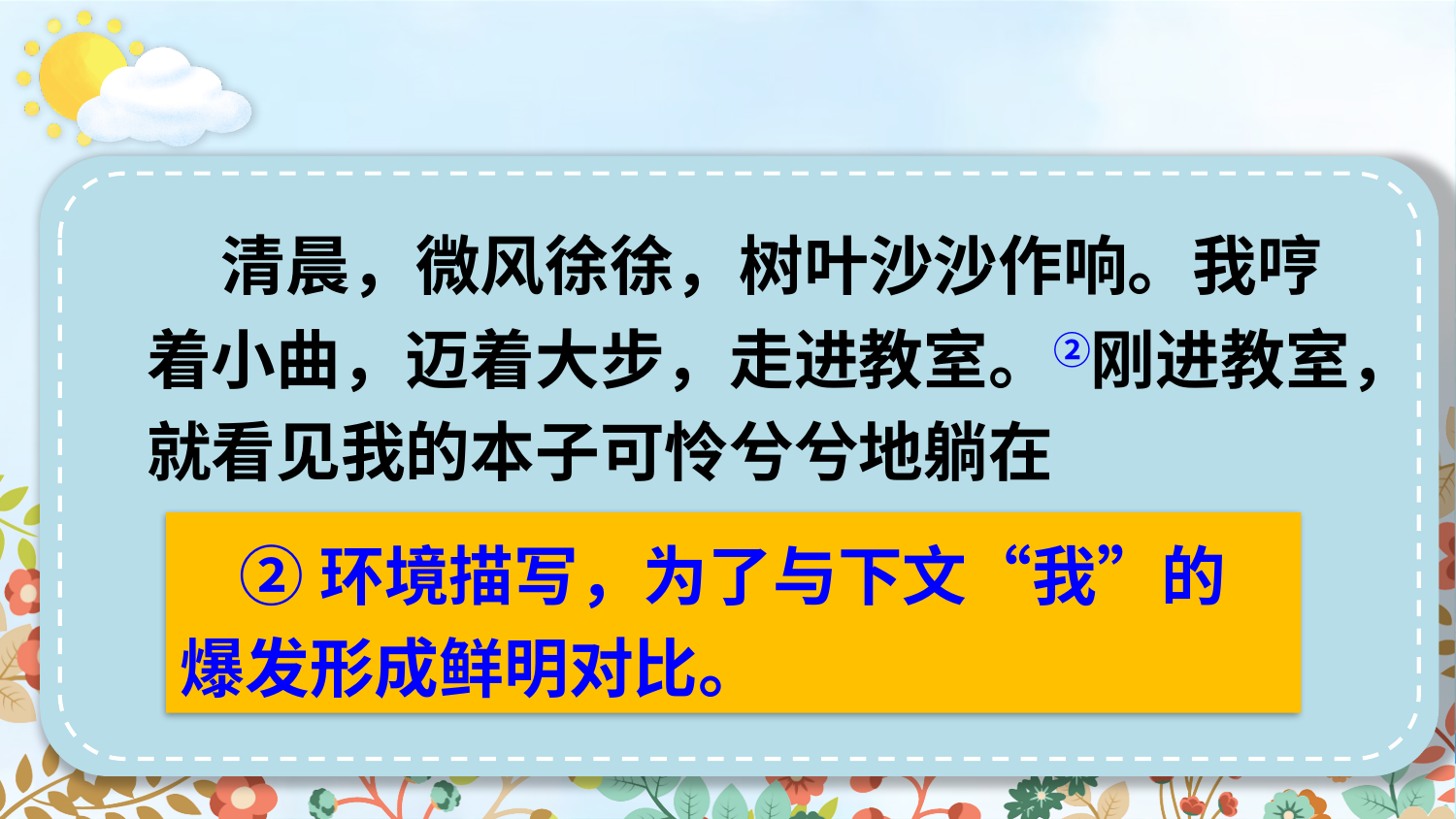

清晨，微风徐徐，树叶沙沙作响。我哼着小曲，迈着大步，走进教室。②刚进教室，就看见我的本子可怜兮兮地躺在
    ②环境描写，为了与下文“我”的爆发形成鲜明对比。